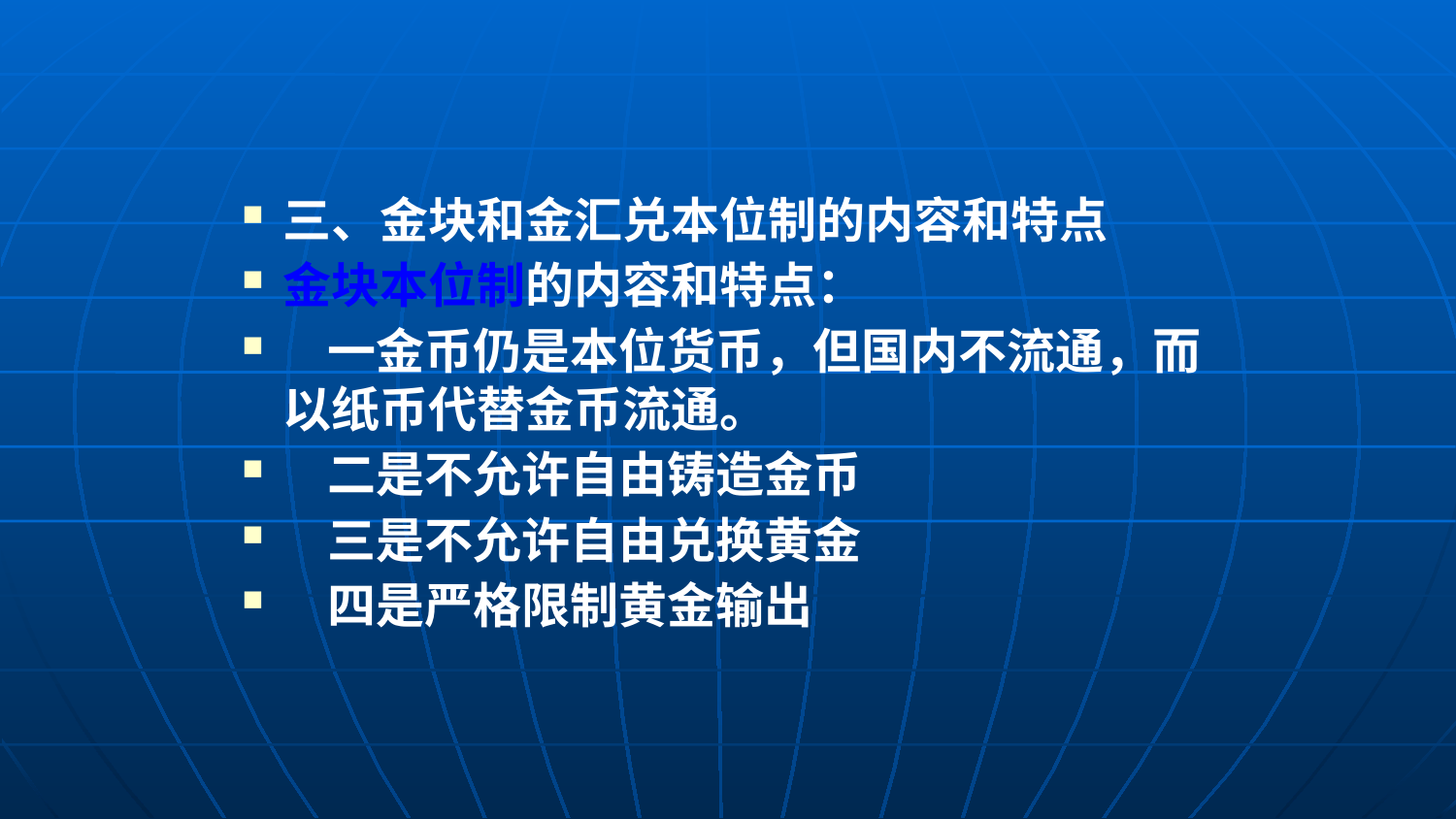

#
三、金块和金汇兑本位制的内容和特点
金块本位制的内容和特点：
   一金币仍是本位货币，但国内不流通，而以纸币代替金币流通。
   二是不允许自由铸造金币
   三是不允许自由兑换黄金
   四是严格限制黄金输出